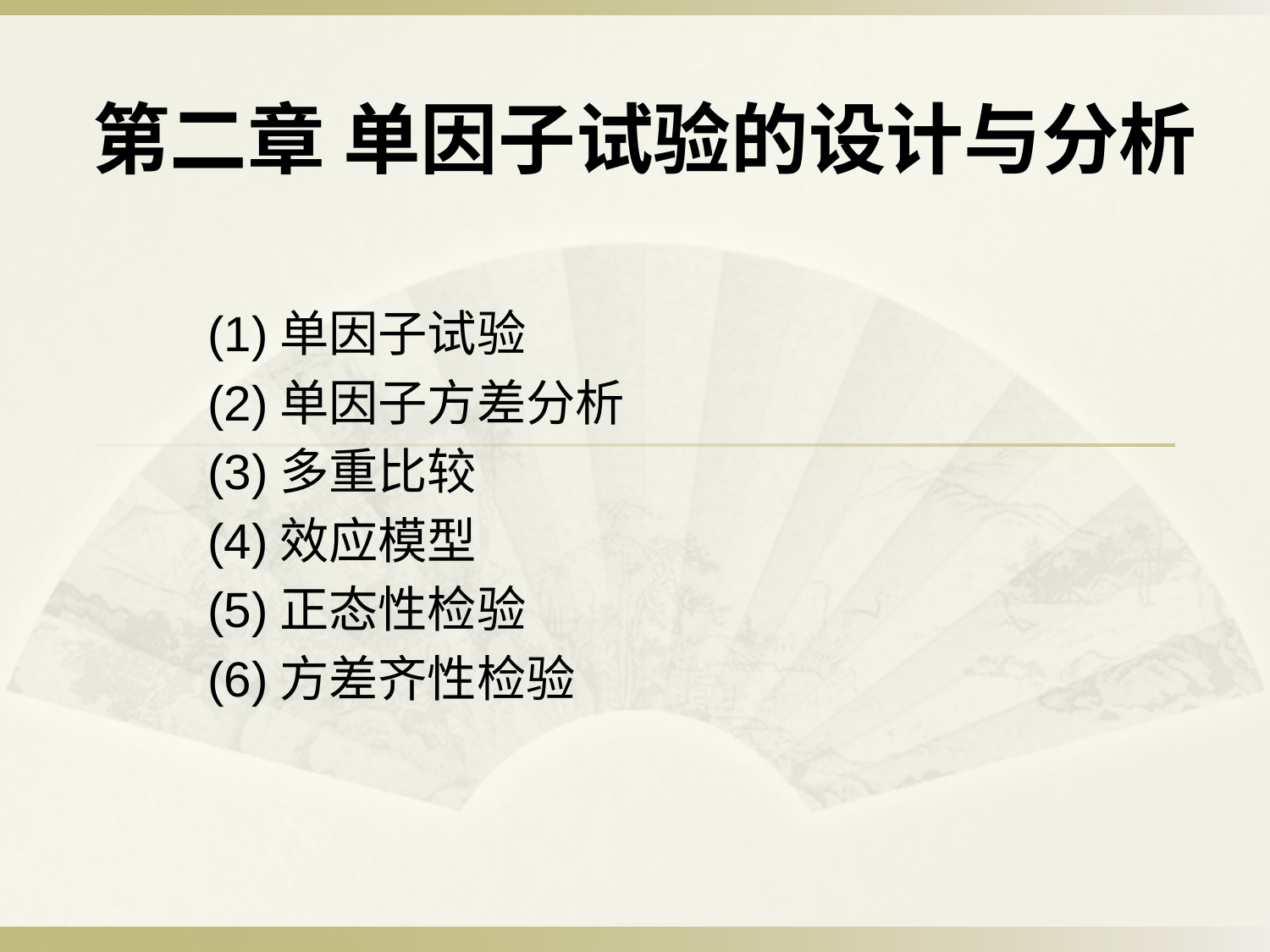

# 第二章 单因子试验的设计与分析
(1)单因子试验
(2)单因子方差分析
(3)多重比较
(4)效应模型
(5)正态性检验
(6)方差齐性检验